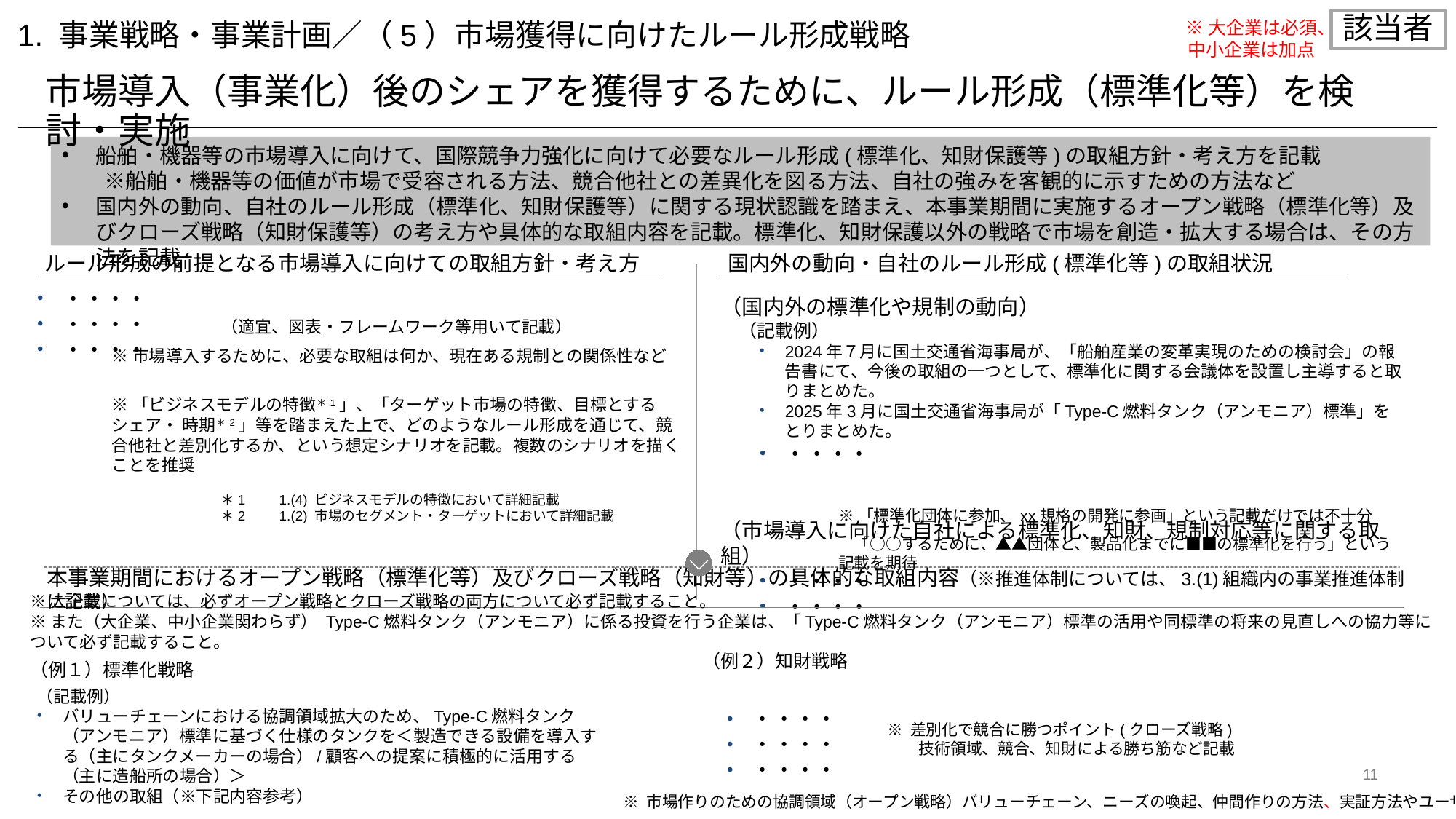

※大企業は必須、
中小企業は加点
該当者
1. 事業戦略・事業計画／（5）市場獲得に向けたルール形成戦略
市場導入（事業化）後のシェアを獲得するために、ルール形成（標準化等）を検討・実施
船舶・機器等の市場導入に向けて、国際競争力強化に向けて必要なルール形成(標準化、知財保護等)の取組方針・考え方を記載
　　※船舶・機器等の価値が市場で受容される方法、競合他社との差異化を図る方法、自社の強みを客観的に示すための方法など
国内外の動向、自社のルール形成（標準化、知財保護等）に関する現状認識を踏まえ、本事業期間に実施するオープン戦略（標準化等）及びクローズ戦略（知財保護等）の考え方や具体的な取組内容を記載。標準化、知財保護以外の戦略で市場を創造・拡大する場合は、その方法を記載

ルール形成の前提となる市場導入に向けての取組方針・考え方
国内外の動向・自社のルール形成(標準化等)の取組状況
・・・・
・・・・
・・・・

（適宜、図表・フレームワーク等用いて記載）
※市場導入するために、必要な取組は何か、現在ある規制との関係性など
※「ビジネスモデルの特徴＊1」、「ターゲット市場の特徴、目標とするシェア・ 時期＊2」等を踏まえた上で、どのようなルール形成を通じて、競合他社と差別化するか、という想定シナリオを記載。複数のシナリオを描くことを推奨
　　
　　　　　　	＊1　　1.(4) ビジネスモデルの特徴において詳細記載
　　                       	＊2　　1.(2) 市場のセグメント・ターゲットにおいて詳細記載
（国内外の標準化や規制の動向）
　（記載例）
2024年７月に国土交通省海事局が、「船舶産業の変革実現のための検討会」の報告書にて、今後の取組の一つとして、標準化に関する会議体を設置し主導すると取りまとめた。
2025年3月に国土交通省海事局が「Type-C燃料タンク（アンモニア）標準」をとりまとめた。
・・・・

（市場導入に向けた自社による標準化、知財、規制対応等に関する取組）
・・・・
・・・・
※「標準化団体に参加、xx規格の開発に参画」という記載だけでは不十分
　「○○するために、▲▲団体と、製品化までに■■の標準化を行う」という記載を期待

本事業期間におけるオープン戦略（標準化等）及びクローズ戦略（知財等）の具体的な取組内容（※推進体制については、3.(1)組織内の事業推進体制に記載）
※大企業については、必ずオープン戦略とクローズ戦略の両方について必ず記載すること。
※また（大企業、中小企業関わらず） Type-C燃料タンク（アンモニア）に係る投資を行う企業は、「Type-C燃料タンク（アンモニア）標準の活用や同標準の将来の見直しへの協力等について必ず記載すること。
（例２）知財戦略
（例１）標準化戦略

・・・・
・・・・
・・・・
（記載例）
バリューチェーンにおける協調領域拡大のため、Type-C燃料タンク（アンモニア）標準に基づく仕様のタンクを＜製造できる設備を導入する（主にタンクメーカーの場合）/顧客への提案に積極的に活用する（主に造船所の場合）＞
その他の取組（※下記内容参考）
※ 差別化で競合に勝つポイント(クローズ戦略)
　　技術領域、競合、知財による勝ち筋など記載

※ 市場作りのための協調領域（オープン戦略）バリューチェーン、ニーズの喚起、仲間作りの方法、実証方法やユーザ獲得方法など